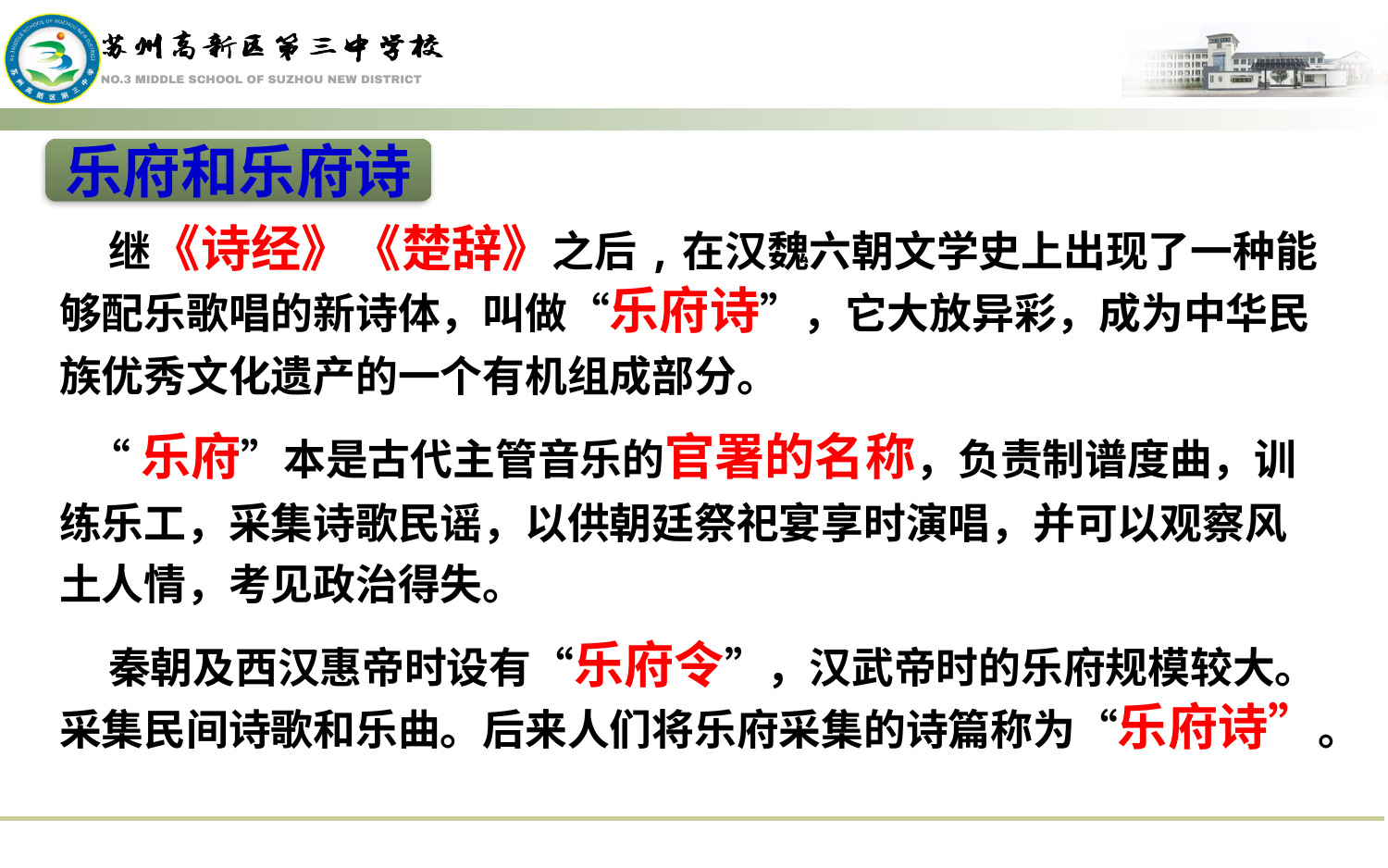

乐府和乐府诗
    继《诗经》《楚辞》之后,在汉魏六朝文学史上出现了一种能够配乐歌唱的新诗体，叫做“乐府诗”，它大放异彩，成为中华民族优秀文化遗产的一个有机组成部分。
   “乐府”本是古代主管音乐的官署的名称，负责制谱度曲，训练乐工，采集诗歌民谣，以供朝廷祭祀宴享时演唱，并可以观察风土人情，考见政治得失。
    秦朝及西汉惠帝时设有“乐府令”，汉武帝时的乐府规模较大。采集民间诗歌和乐曲。后来人们将乐府采集的诗篇称为“乐府诗”。